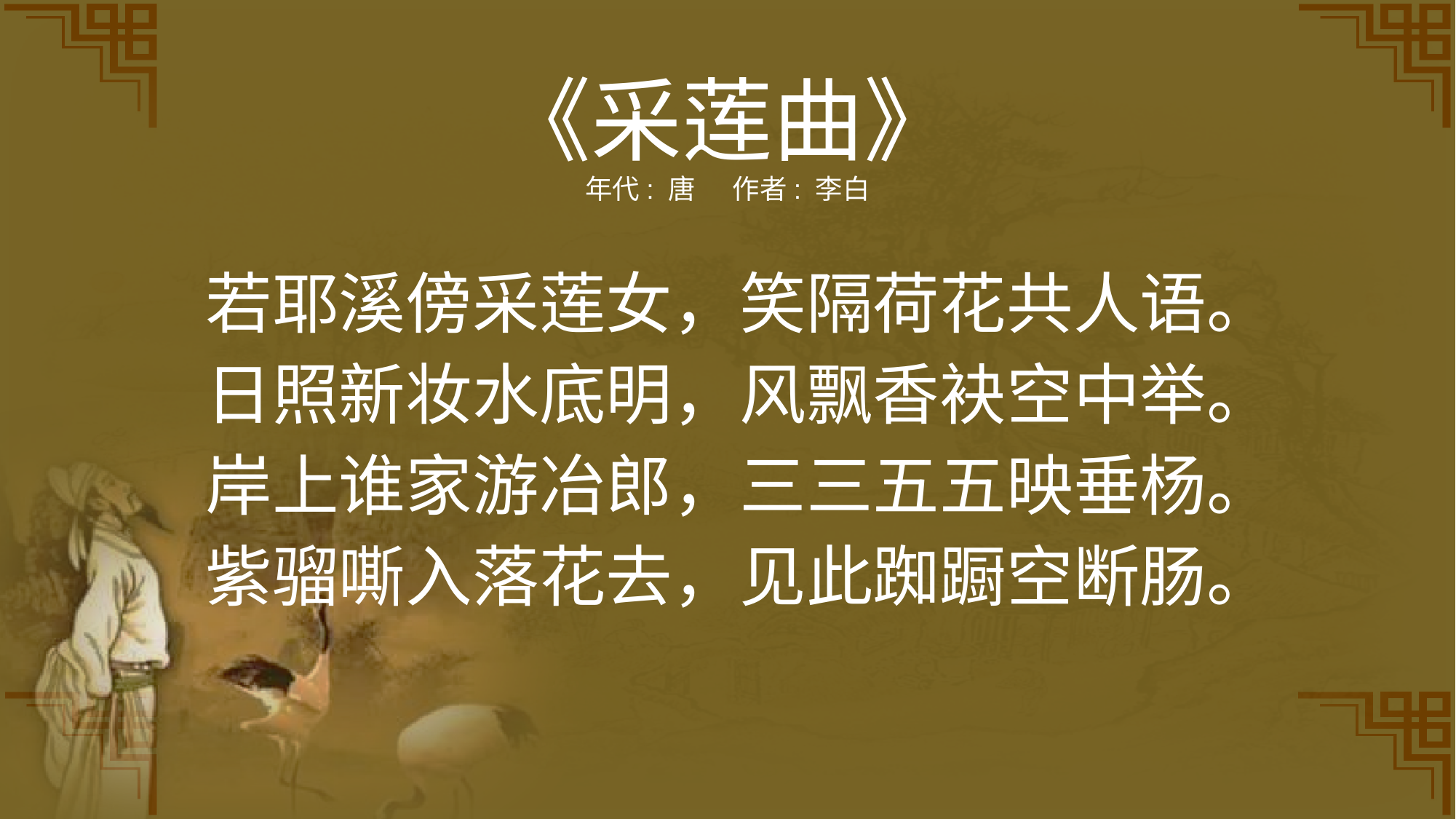

《采莲曲》
年代: 唐      作者: 李白
若耶溪傍采莲女，笑隔荷花共人语。
日照新妆水底明，风飘香袂空中举。
岸上谁家游冶郎，三三五五映垂杨。
紫骝嘶入落花去，见此踟蹰空断肠。
.